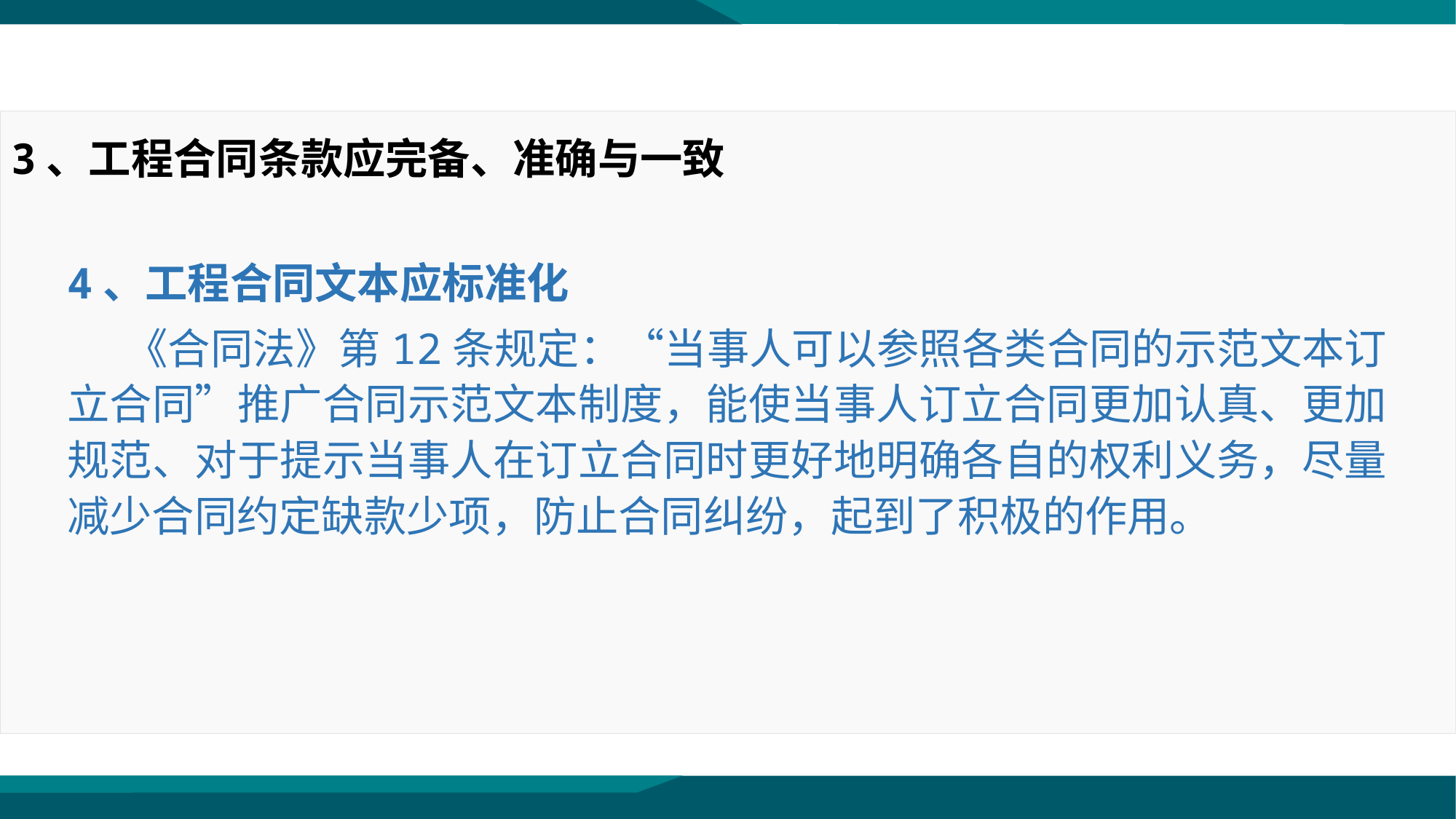

3、工程合同条款应完备、准确与一致

4、工程合同文本应标准化
     《合同法》第12条规定：“当事人可以参照各类合同的示范文本订立合同”推广合同示范文本制度，能使当事人订立合同更加认真、更加规范、对于提示当事人在订立合同时更好地明确各自的权利义务，尽量减少合同约定缺款少项，防止合同纠纷，起到了积极的作用。